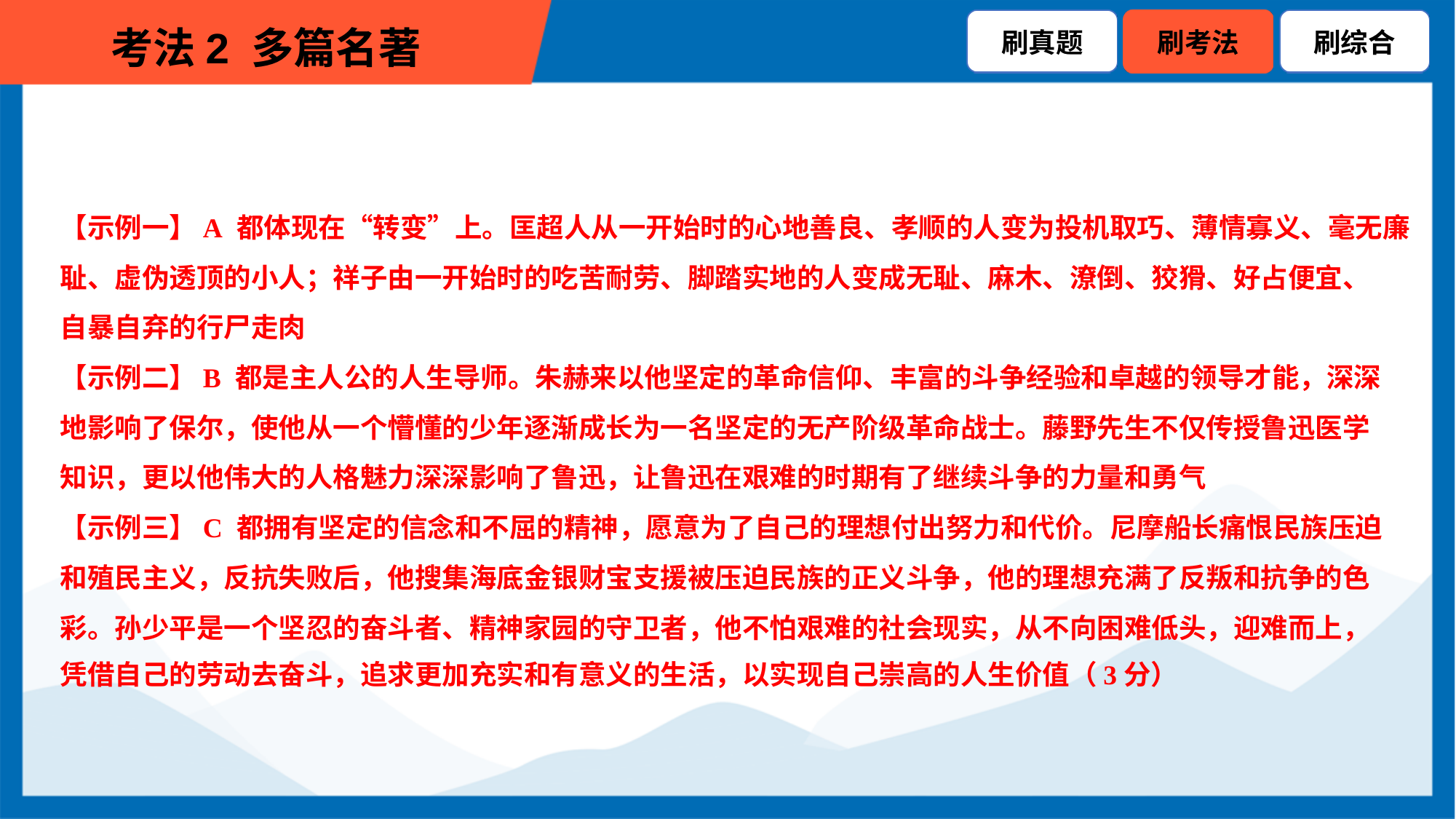

【示例一】A 都体现在“转变”上。匡超人从一开始时的心地善良、孝顺的人变为投机取巧、薄情寡义、毫无廉
耻、虚伪透顶的小人；祥子由一开始时的吃苦耐劳、脚踏实地的人变成无耻、麻木、潦倒、狡猾、好占便宜、
自暴自弃的行尸走肉
【示例二】B 都是主人公的人生导师。朱赫来以他坚定的革命信仰、丰富的斗争经验和卓越的领导才能，深深
地影响了保尔，使他从一个懵懂的少年逐渐成长为一名坚定的无产阶级革命战士。藤野先生不仅传授鲁迅医学
知识，更以他伟大的人格魅力深深影响了鲁迅，让鲁迅在艰难的时期有了继续斗争的力量和勇气
【示例三】C 都拥有坚定的信念和不屈的精神，愿意为了自己的理想付出努力和代价。尼摩船长痛恨民族压迫
和殖民主义，反抗失败后，他搜集海底金银财宝支援被压迫民族的正义斗争，他的理想充满了反叛和抗争的色
彩。孙少平是一个坚忍的奋斗者、精神家园的守卫者，他不怕艰难的社会现实，从不向困难低头，迎难而上，
凭借自己的劳动去奋斗，追求更加充实和有意义的生活，以实现自己崇高的人生价值（3分）